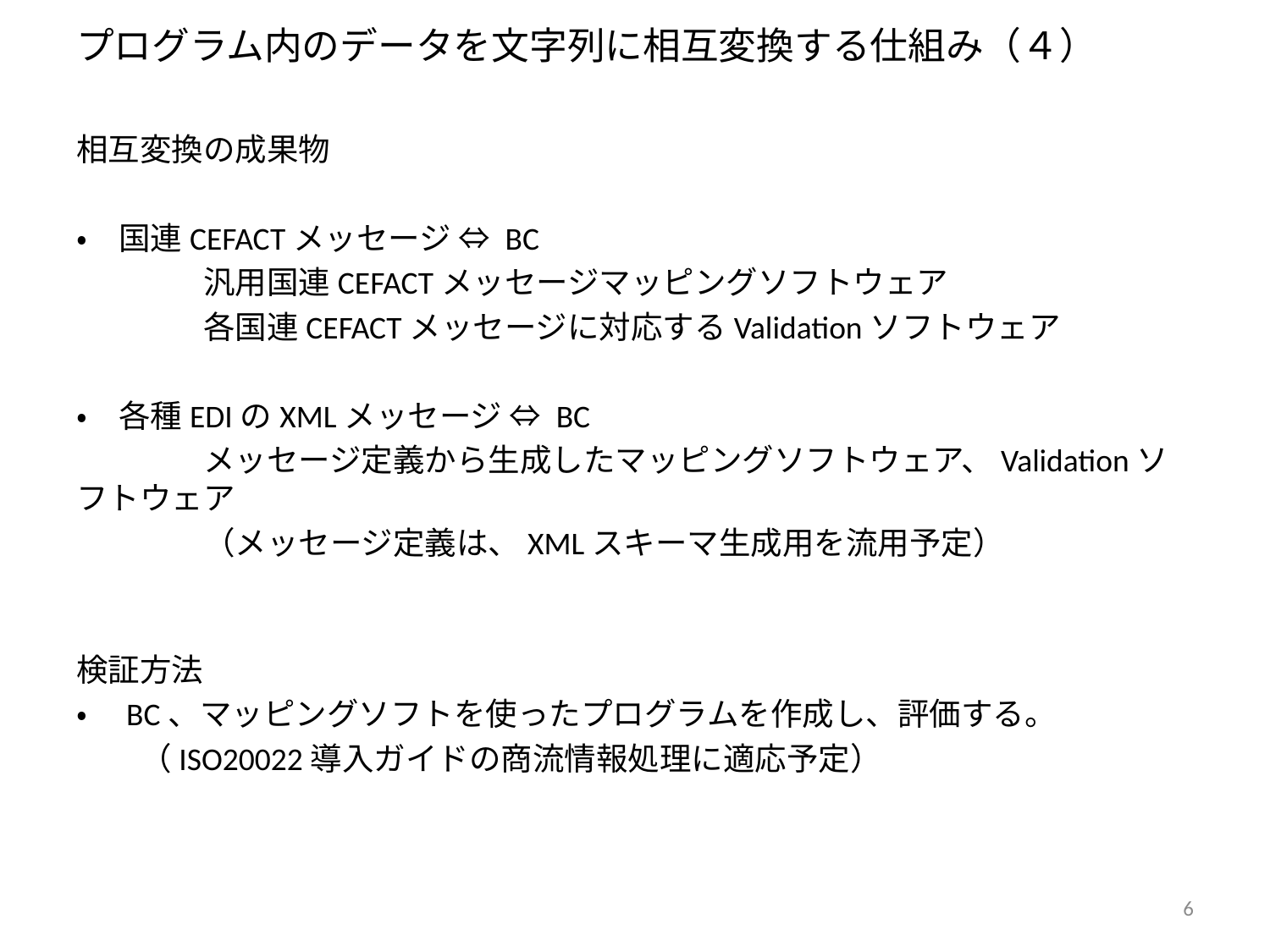

# プログラム内のデータを文字列に相互変換する仕組み（４）
相互変換の成果物

・　国連CEFACTメッセージ ⇔ BC
	汎用国連CEFACTメッセージマッピングソフトウェア
	各国連CEFACTメッセージに対応するValidationソフトウェア

・　各種EDIのXMLメッセージ ⇔ BC
	メッセージ定義から生成したマッピングソフトウェア、Validationソフトウェア
	（メッセージ定義は、XMLスキーマ生成用を流用予定）

検証方法
・　BC、マッピングソフトを使ったプログラムを作成し、評価する。
　　（ISO20022導入ガイドの商流情報処理に適応予定）

6